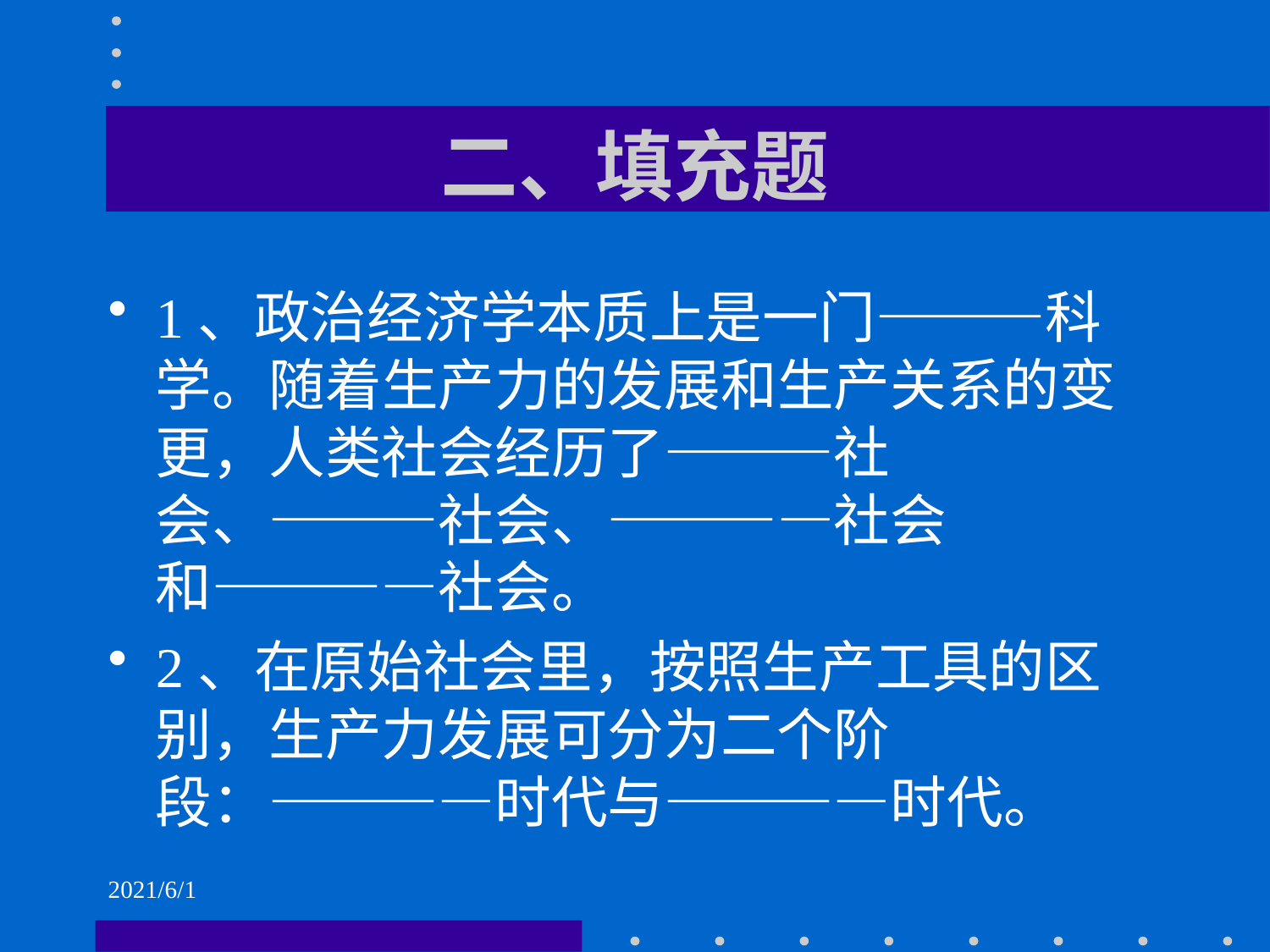

# 二、填充题
1、政治经济学本质上是一门―――科学。随着生产力的发展和生产关系的变更，人类社会经历了―――社会、―――社会、――――社会和――――社会。
2、在原始社会里，按照生产工具的区别，生产力发展可分为二个阶段：――――时代与――――时代。
2021/6/1